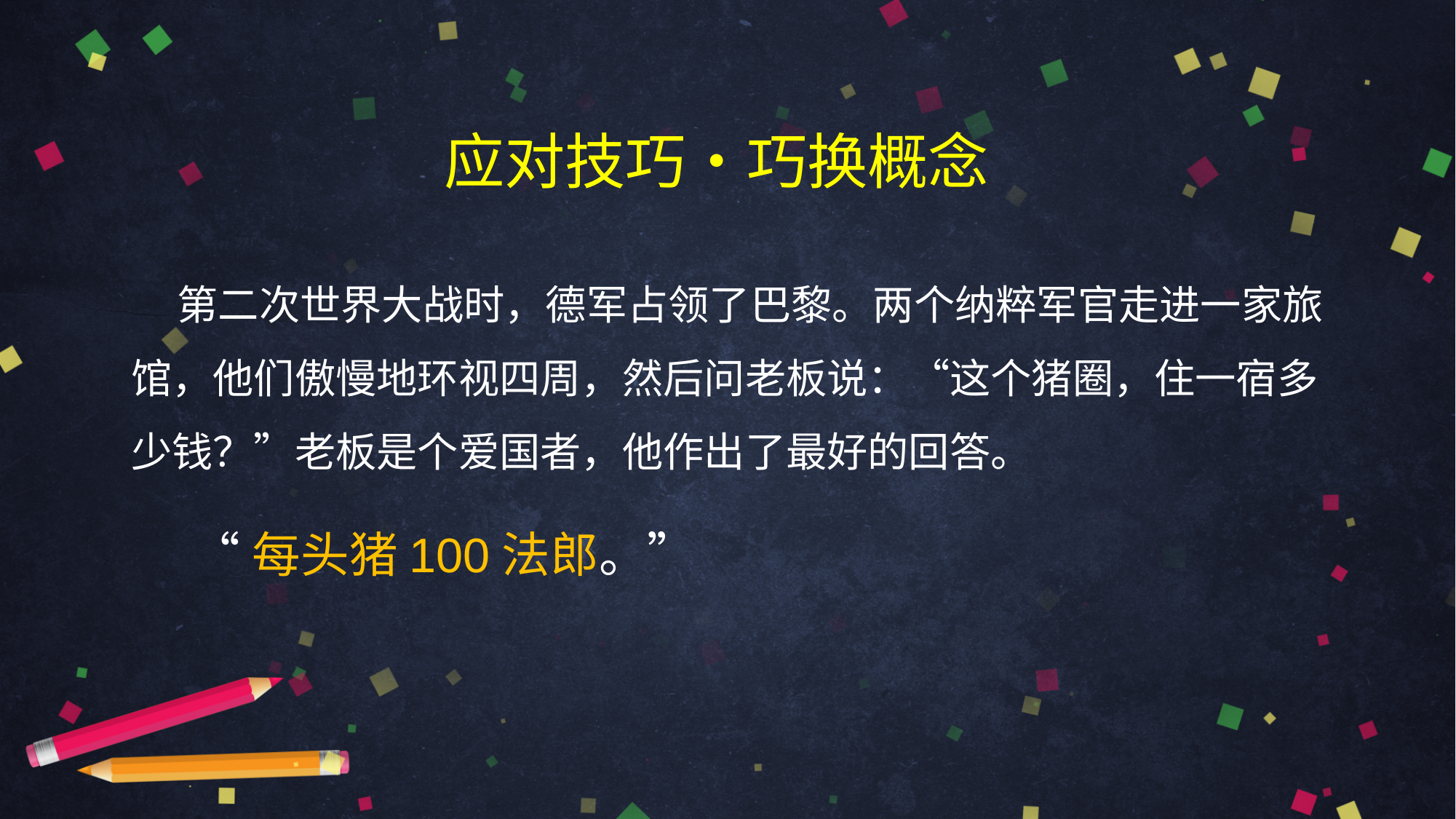

应对技巧•巧换概念
    第二次世界大战时，德军占领了巴黎。两个纳粹军官走进一家旅馆，他们傲慢地环视四周，然后问老板说：“这个猪圈，住一宿多少钱？”老板是个爱国者，他作出了最好的回答。
“每头猪100法郎。”